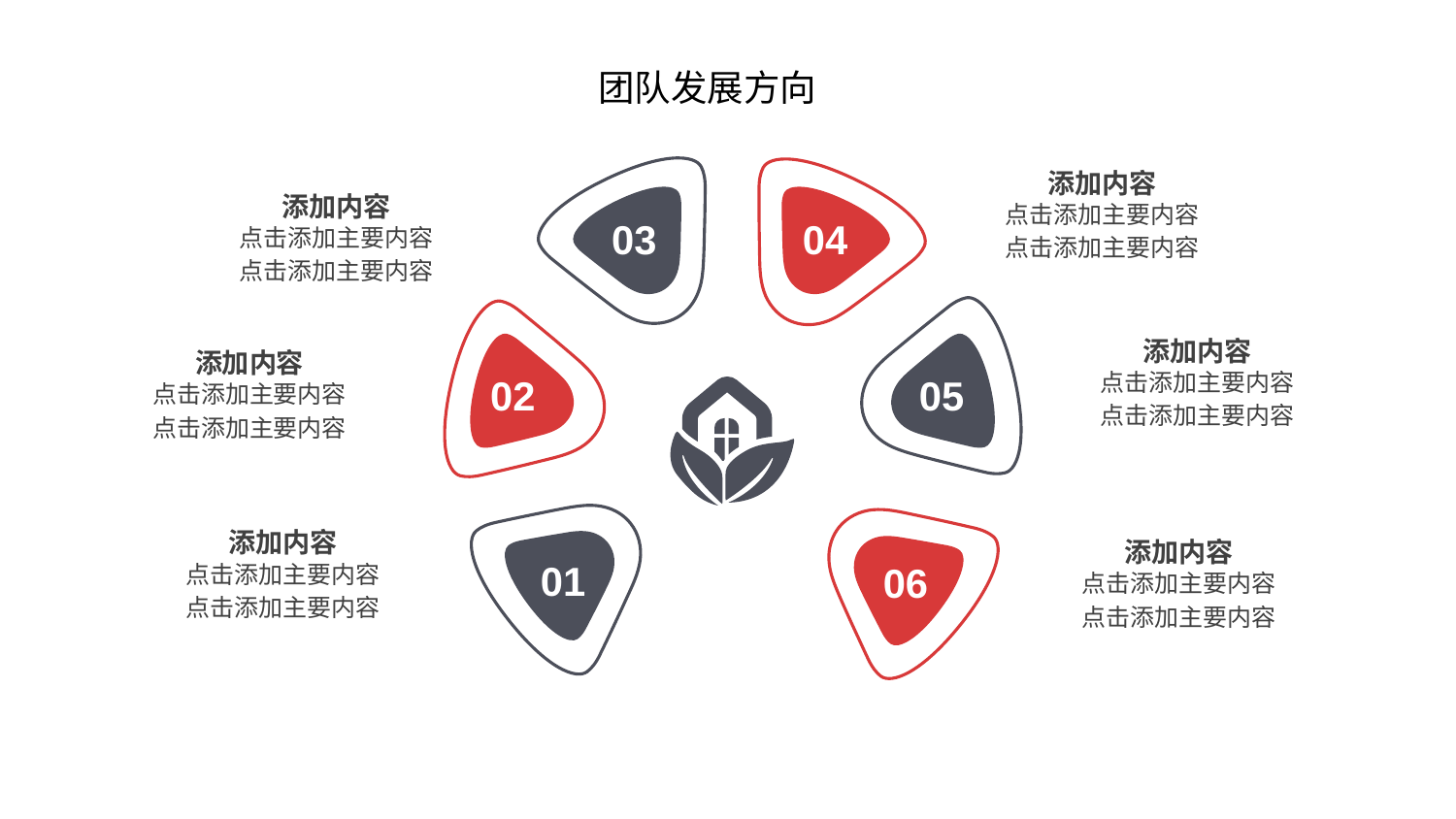

添加内容
点击添加主要内容
点击添加主要内容

03
04

02
05

01
06
添加内容
点击添加主要内容
点击添加主要内容
添加内容
点击添加主要内容
点击添加主要内容
添加内容
点击添加主要内容
点击添加主要内容
添加内容
点击添加主要内容
点击添加主要内容
添加内容
点击添加主要内容
点击添加主要内容